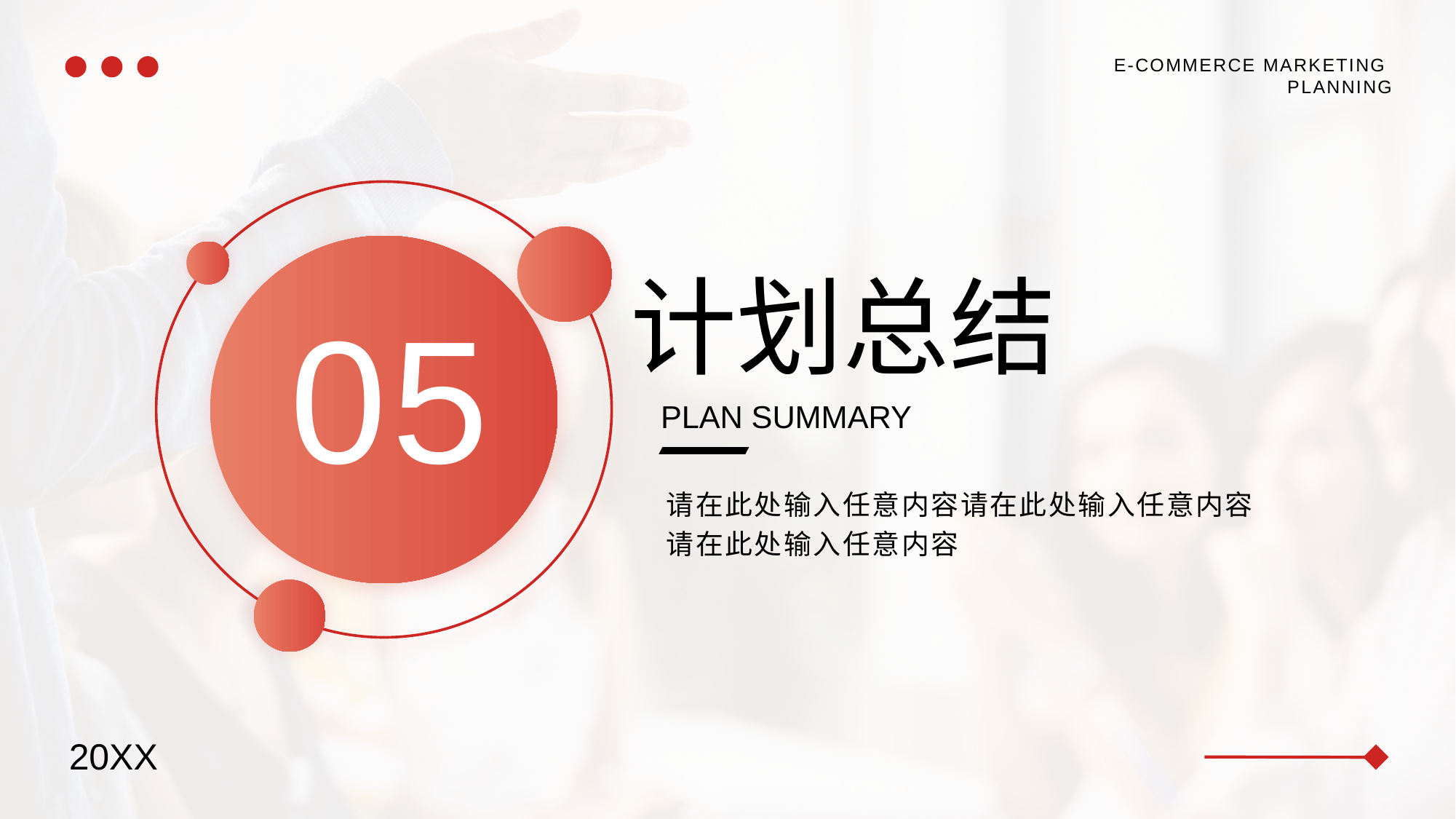

E-COMMERCE MARKETING
PLANNING

计划总结
PLAN SUMMARY

请在此处输入任意内容请在此处输入任意内容
请在此处输入任意内容
05

20XX